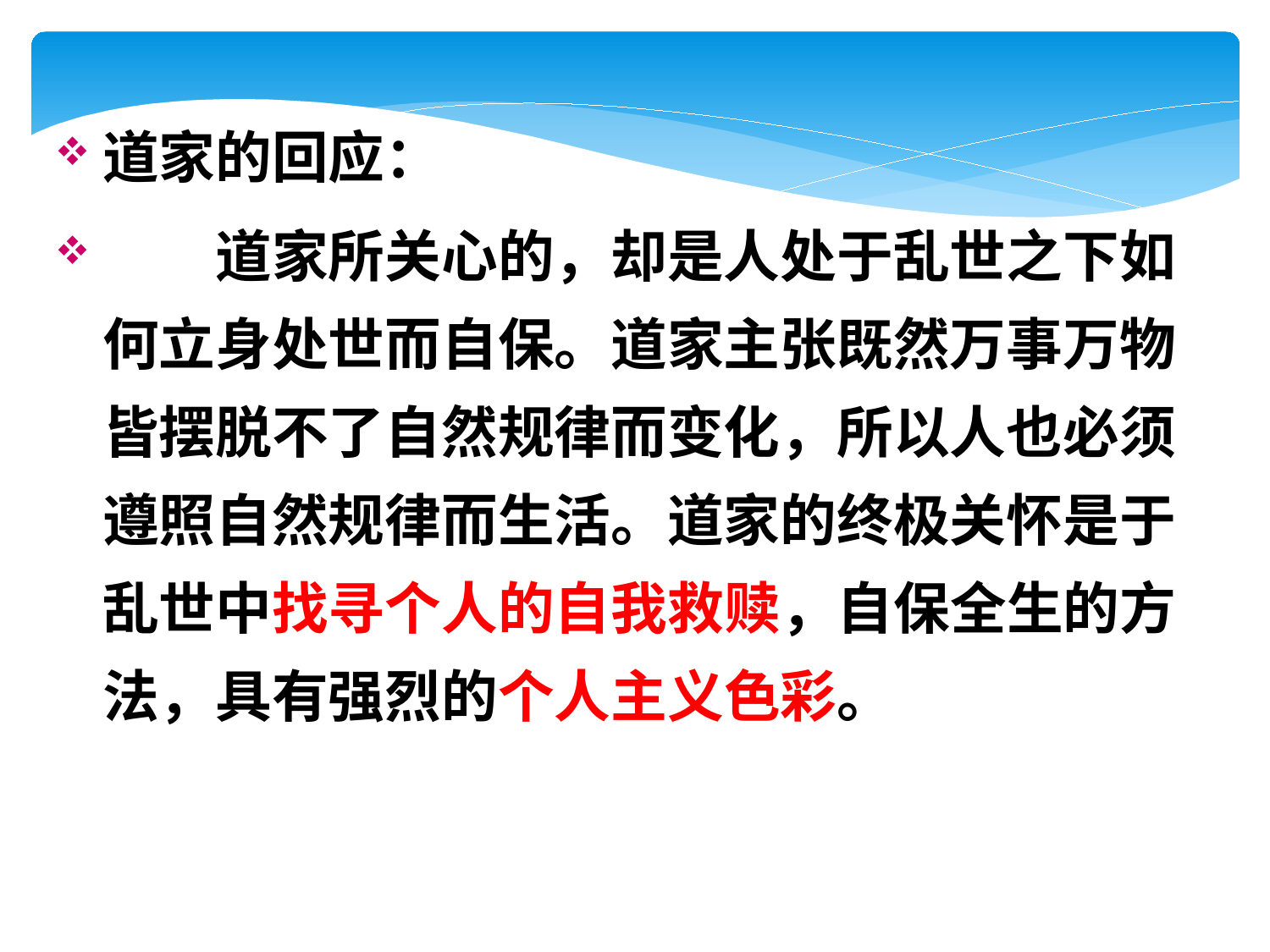

道家的回应：
　　道家所关心的，却是人处于乱世之下如何立身处世而自保。道家主张既然万事万物皆摆脱不了自然规律而变化，所以人也必须遵照自然规律而生活。道家的终极关怀是于乱世中找寻个人的自我救赎，自保全生的方法，具有强烈的个人主义色彩。